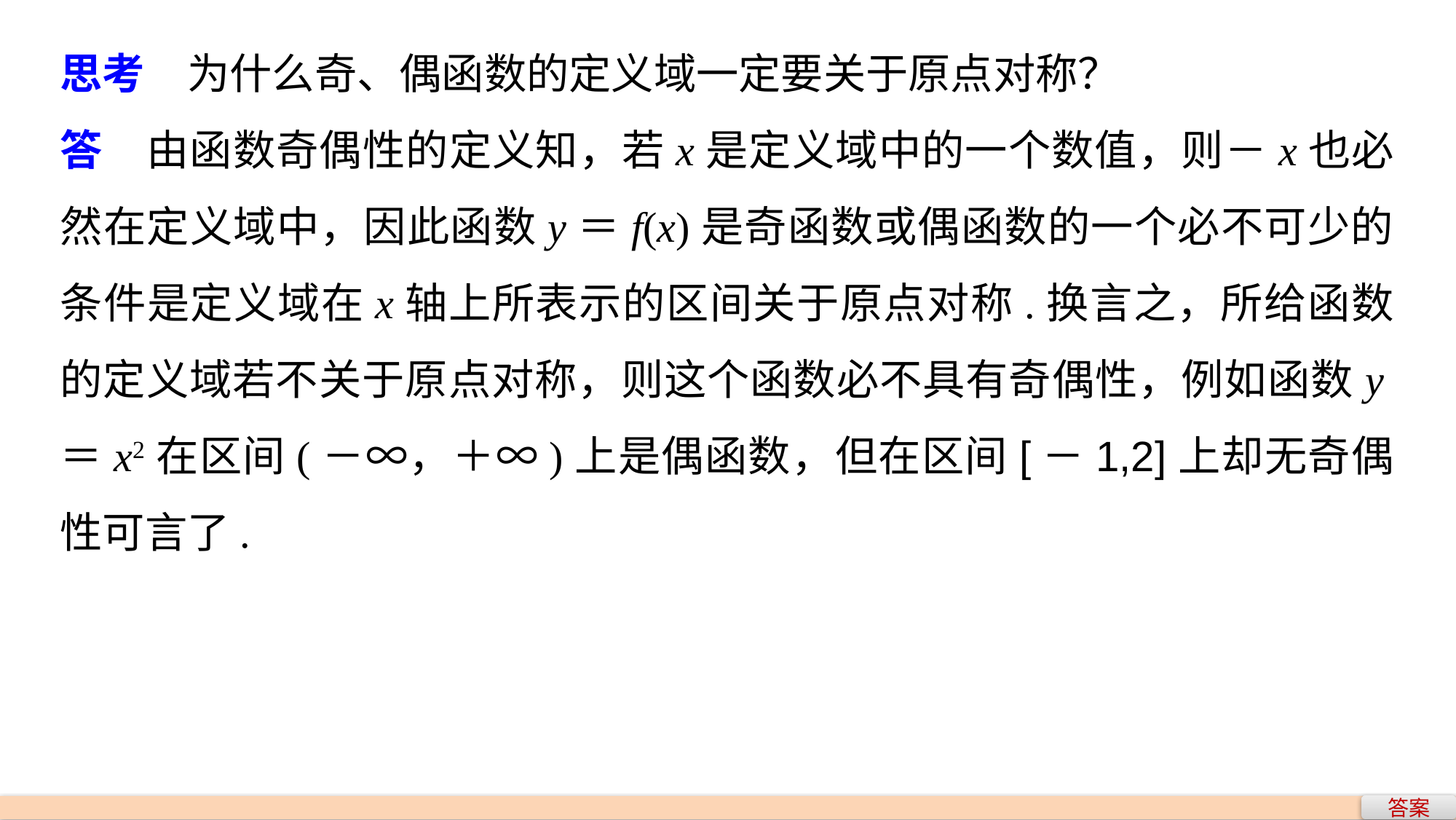

思考　为什么奇、偶函数的定义域一定要关于原点对称？
答　由函数奇偶性的定义知，若x是定义域中的一个数值，则－x也必然在定义域中，因此函数y＝f(x)是奇函数或偶函数的一个必不可少的条件是定义域在x轴上所表示的区间关于原点对称.换言之，所给函数的定义域若不关于原点对称，则这个函数必不具有奇偶性，例如函数y＝x2在区间(－∞，＋∞)上是偶函数，但在区间[－1,2]上却无奇偶性可言了.
答案